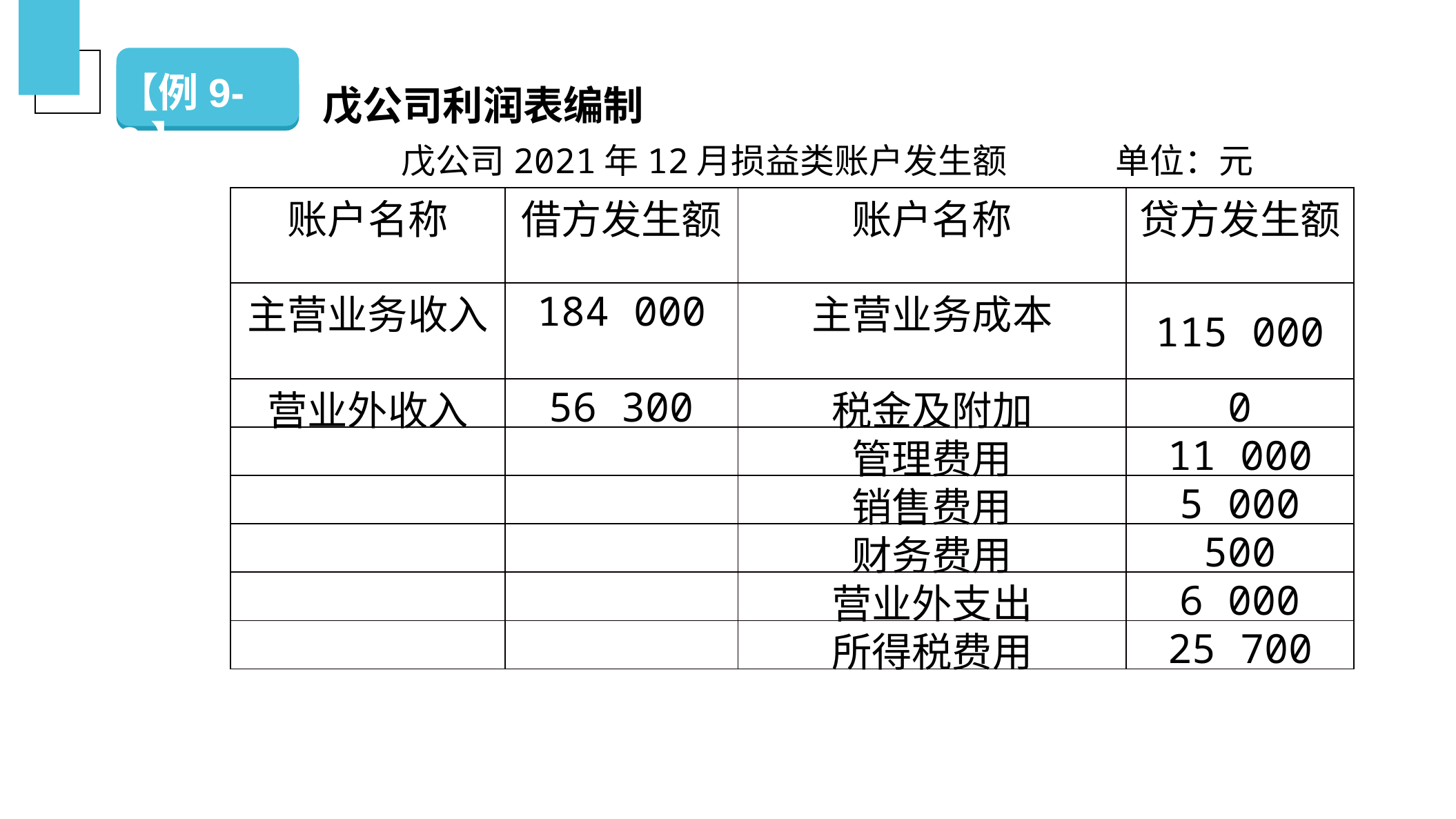

戊公司利润表编制
【例9-2】
（二）银行存款的清查
戊公司2021年12月损益类账户发生额              单位：元
| 账户名称 | 借方发生额 | 账户名称 | 贷方发生额 |
| --- | --- | --- | --- |
| 主营业务收入 | 184 000 | 主营业务成本 | 115 000 |
| 营业外收入 | 56 300 | 税金及附加 | 0 |
|  |  | 管理费用 | 11 000 |
|  |  | 销售费用 | 5 000 |
|  |  | 财务费用 | 500 |
|  |  | 营业外支出 | 6 000 |
|  |  | 所得税费用 | 25 700 |